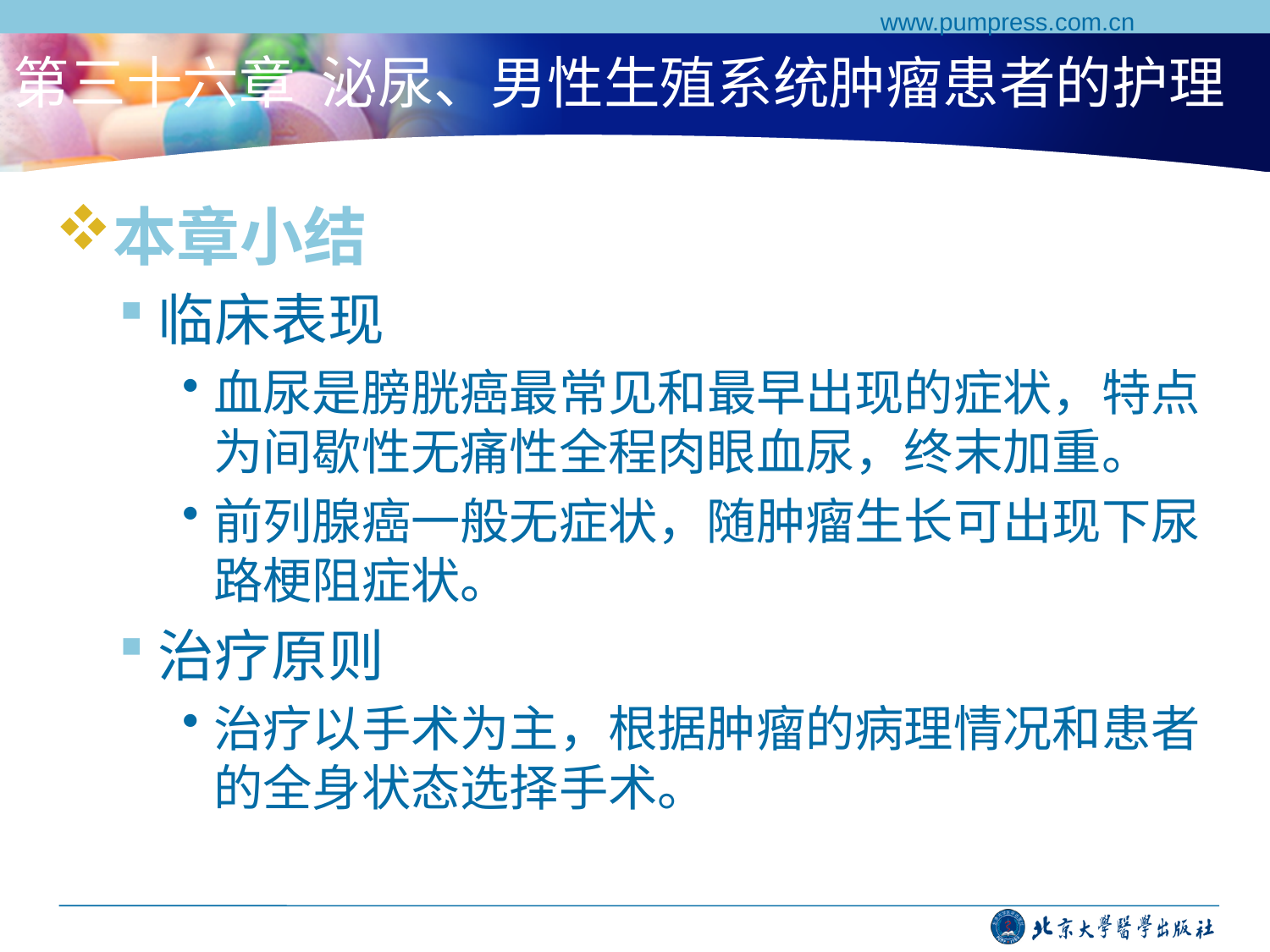

www.pumpress.com.cn
# 第三十六章  泌尿、男性生殖系统肿瘤患者的护理
本章小结
临床表现
血尿是膀胱癌最常见和最早出现的症状，特点为间歇性无痛性全程肉眼血尿，终末加重。
前列腺癌一般无症状，随肿瘤生长可出现下尿路梗阻症状。
治疗原则
治疗以手术为主，根据肿瘤的病理情况和患者的全身状态选择手术。